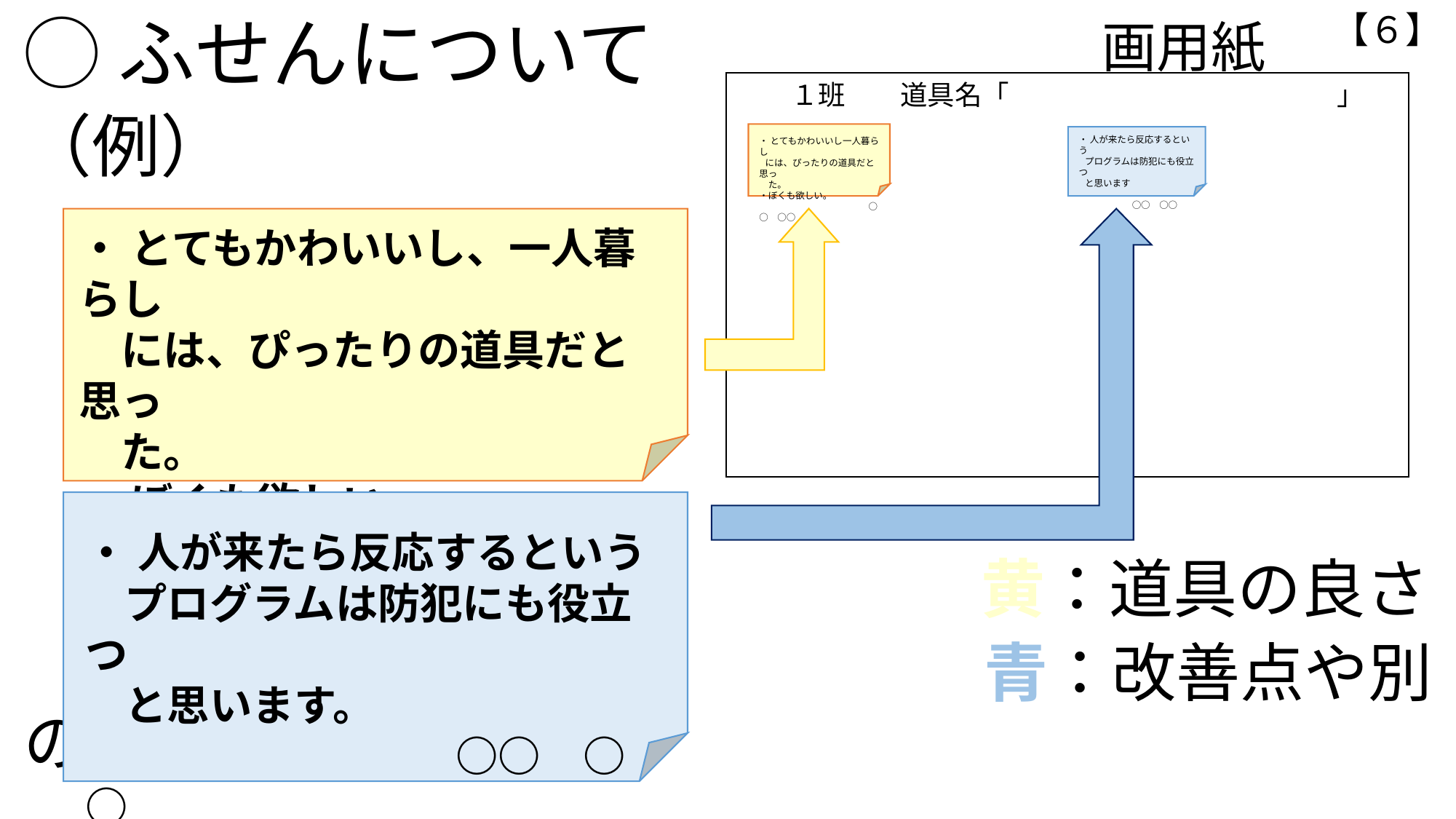

【６】
画用紙
◯ふせんについて
（例）

　　　　　　　　　　　　　　黄：道具の良さ
　　　　　　　　　　　　　　　青：改善点や別の活用法
　　１班　　道具名「　　　　　　　　　　　　」

・ 人が来たら反応するという
  プログラムは防犯にも役立つ
  と思います

                     　○○　○○
・ とてもかわいいし一人暮らし
  には、ぴったりの道具だと思っ
　た。
・ぼくも欲しい。
　　　　　　　　　　　　○○　○○

・ とてもかわいいし、一人暮らし
　には、ぴったりの道具だと思っ
　た。
・ ぼくも欲しい。
　　　　　　          　○○　○○

・ 人が来たら反応するという
   プログラムは防犯にも役立つ
   と思います。
　　　　　　            ○○　○○